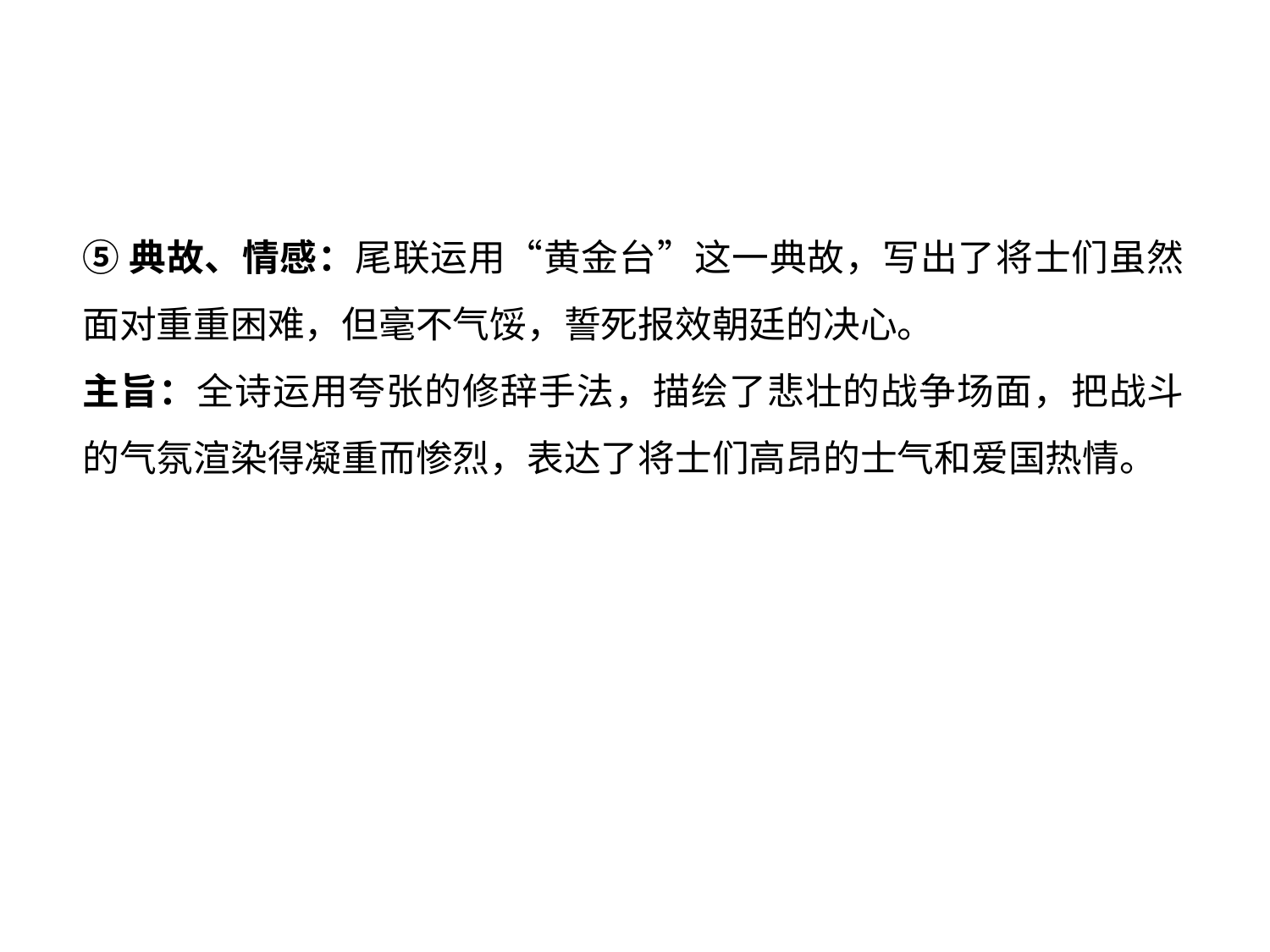

⑤典故、情感：尾联运用“黄金台”这一典故，写出了将士们虽然面对重重困难，但毫不气馁，誓死报效朝廷的决心。
主旨：全诗运用夸张的修辞手法，描绘了悲壮的战争场面，把战斗的气氛渲染得凝重而惨烈，表达了将士们高昂的士气和爱国热情。